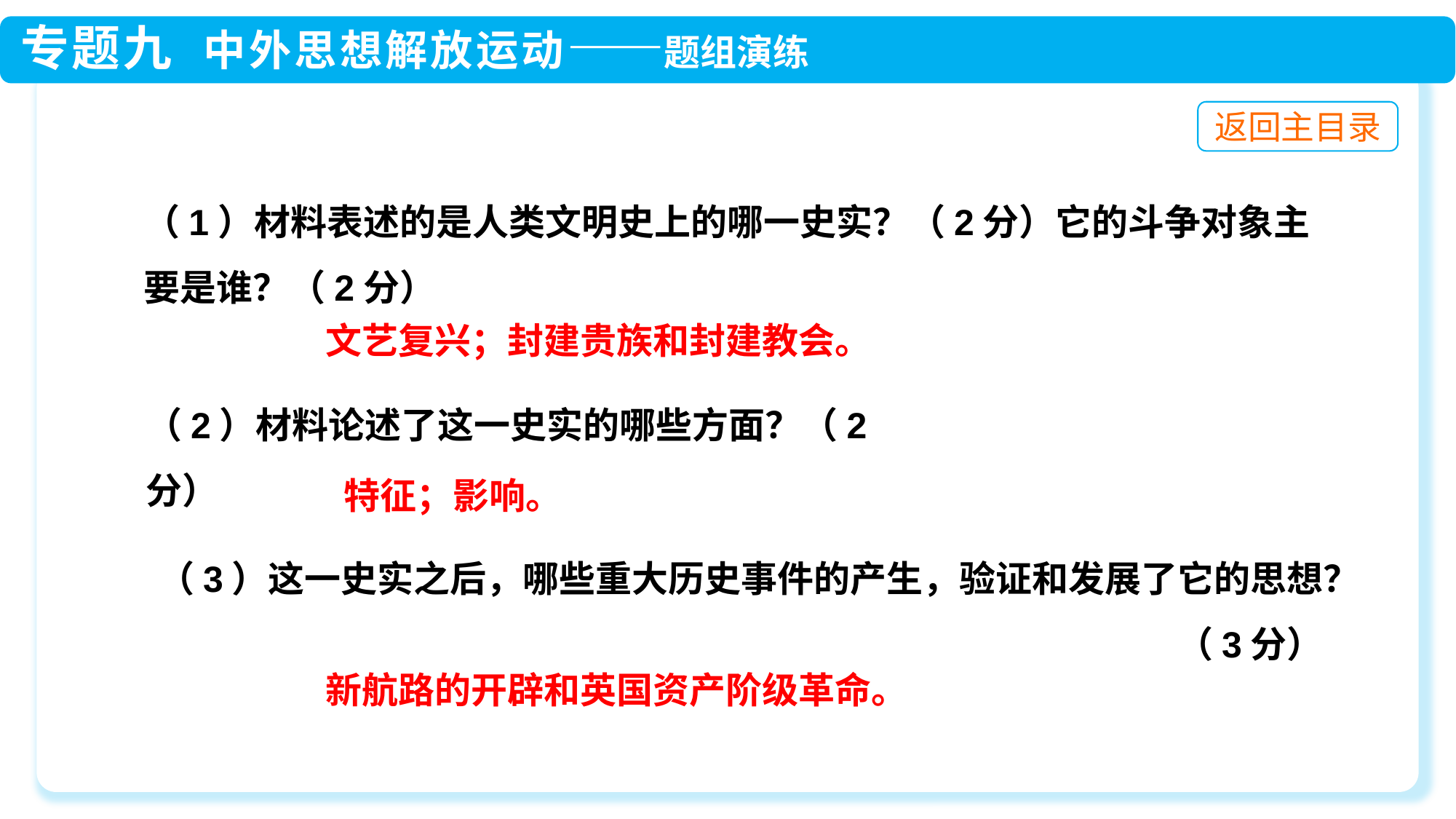

（1）材料表述的是人类文明史上的哪一史实？（2分）它的斗争对象主要是谁？（2分）
文艺复兴；封建贵族和封建教会。
（2）材料论述了这一史实的哪些方面？（2分）
特征；影响。
（3）这一史实之后，哪些重大历史事件的产生，验证和发展了它的思想？（3分）
新航路的开辟和英国资产阶级革命。